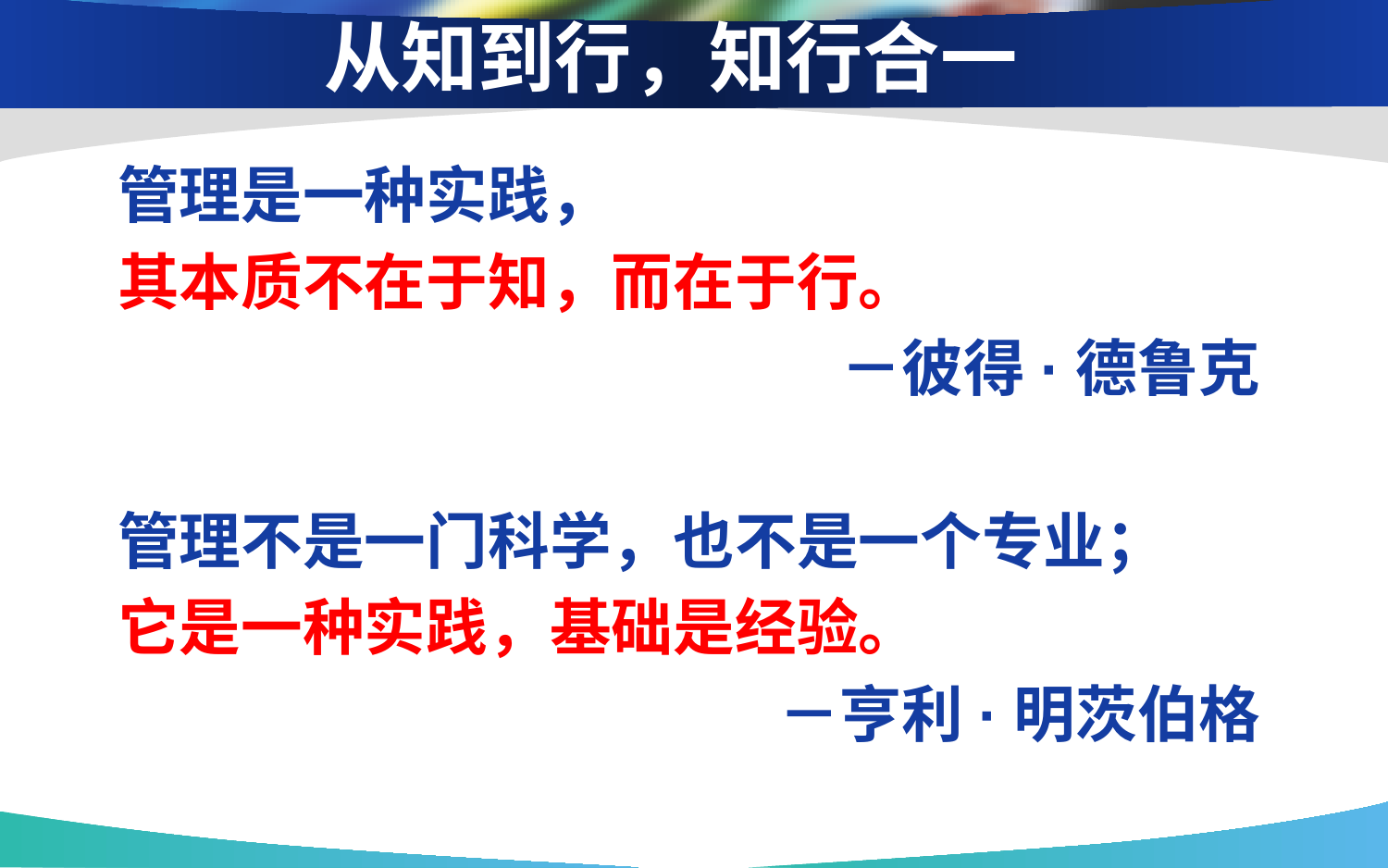

# 从知到行，知行合一
管理是一种实践，
其本质不在于知，而在于行。
－彼得·德鲁克

管理不是一门科学，也不是一个专业；
它是一种实践，基础是经验。
－亨利·明茨伯格